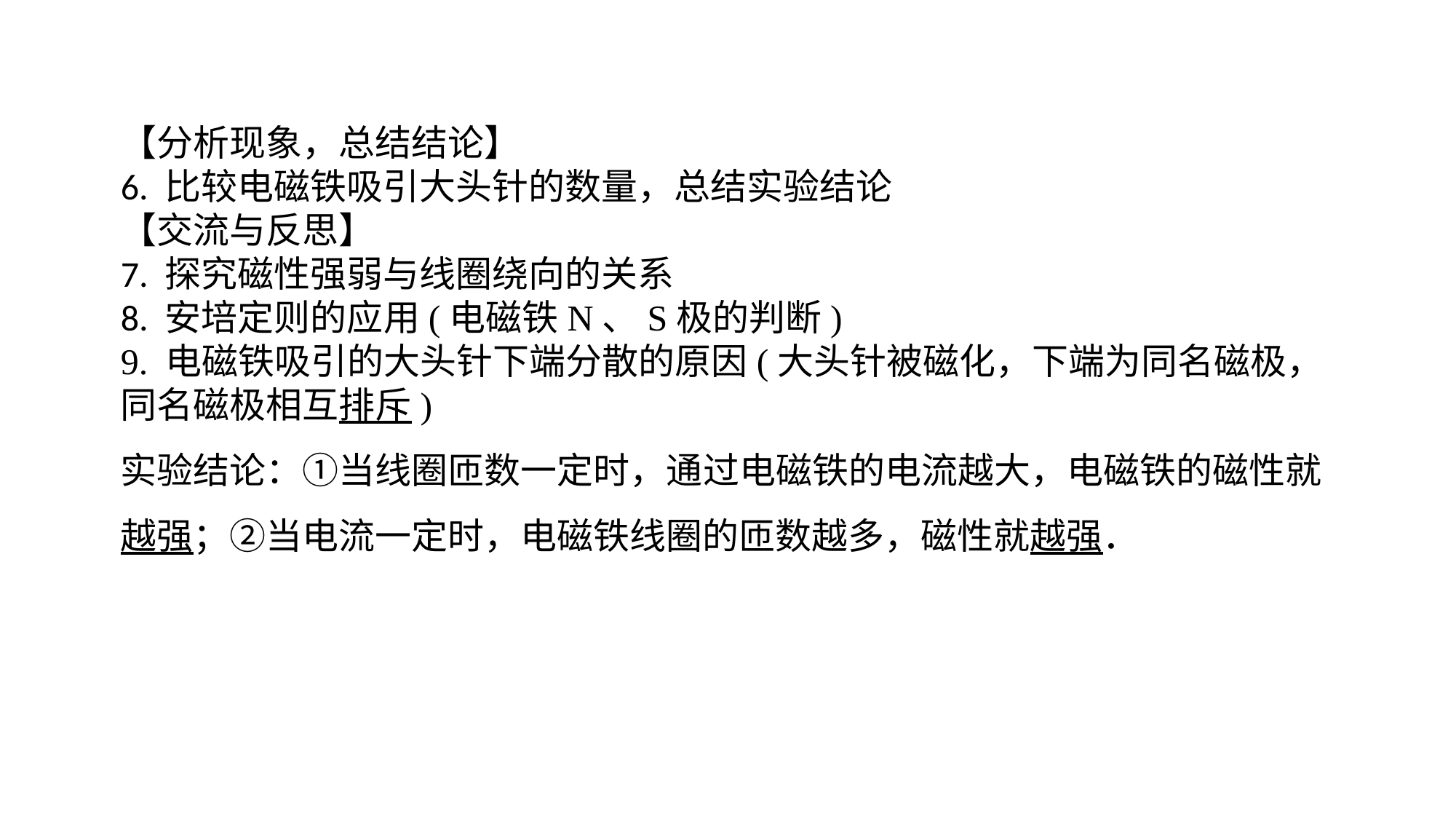

【分析现象，总结结论】6. 比较电磁铁吸引大头针的数量，总结实验结论【交流与反思】7. 探究磁性强弱与线圈绕向的关系8. 安培定则的应用(电磁铁N、S极的判断)9. 电磁铁吸引的大头针下端分散的原因(大头针被磁化，下端为同名磁极，同名磁极相互排斥)实验结论：①当线圈匝数一定时，通过电磁铁的电流越大，电磁铁的磁性就越强；②当电流一定时，电磁铁线圈的匝数越多，磁性就越强．